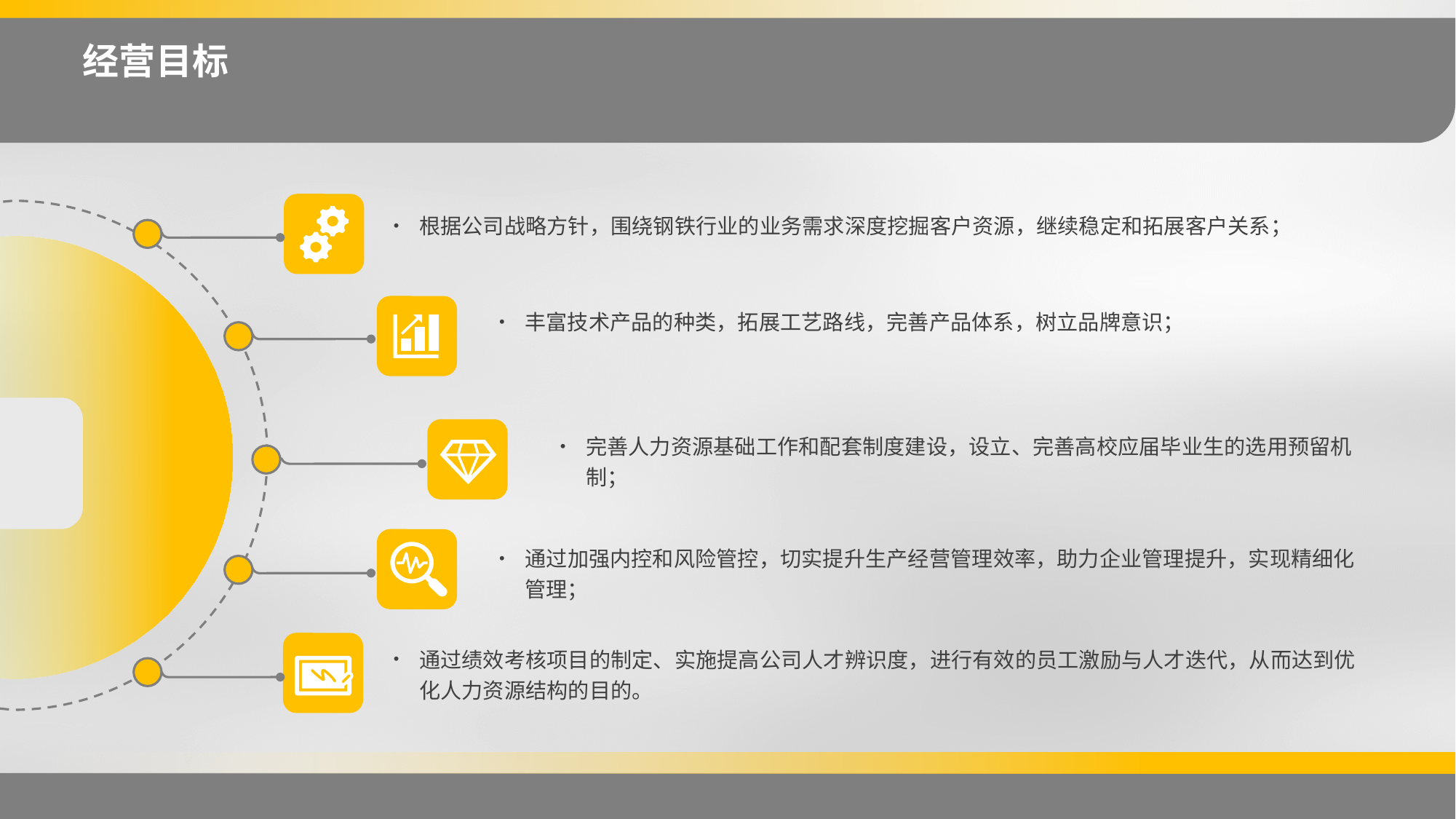

经营目标

根据公司战略方针，围绕钢铁行业的业务需求深度挖掘客户资源，继续稳定和拓展客户关系；

丰富技术产品的种类，拓展工艺路线，完善产品体系，树立品牌意识；

完善人力资源基础工作和配套制度建设，设立、完善高校应届毕业生的选用预留机制；

通过加强内控和风险管控，切实提升生产经营管理效率，助力企业管理提升，实现精细化管理；

通过绩效考核项目的制定、实施提高公司人才辨识度，进行有效的员工激励与人才迭代，从而达到优化人力资源结构的目的。